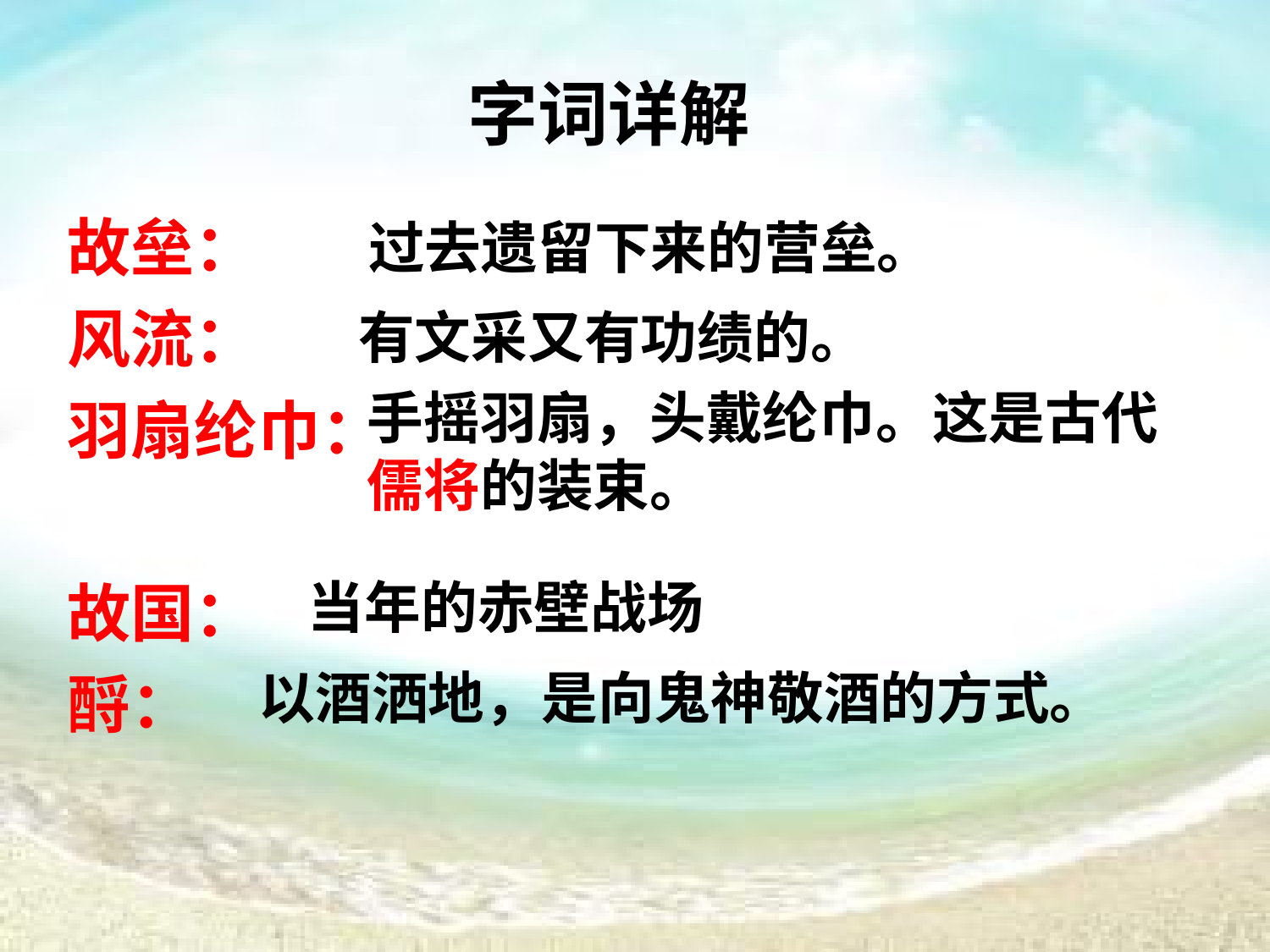

字词详解
故垒：
风流：
羽扇纶巾：

故国：
酹：
过去遗留下来的营垒。
有文采又有功绩的。
手摇羽扇，头戴纶巾。这是古代儒将的装束。
当年的赤壁战场
以酒洒地，是向鬼神敬酒的方式。